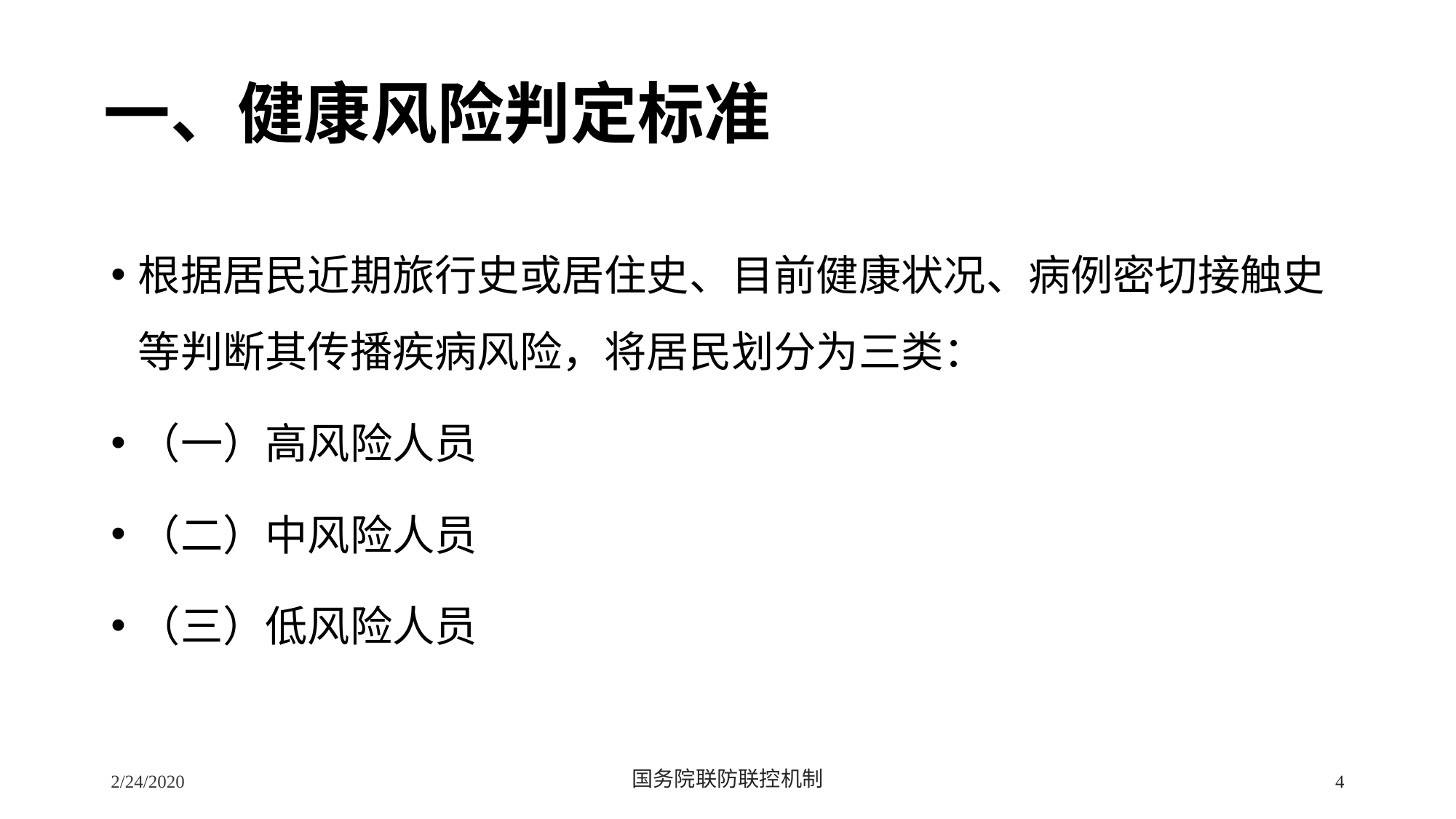

# 一、健康风险判定标准
根据居民近期旅行史或居住史、目前健康状况、病例密切接触史等判断其传播疾病风险，将居民划分为三类：
（一）高风险人员
（二）中风险人员
（三）低风险人员

2/24/2020
国务院联防联控机制
4